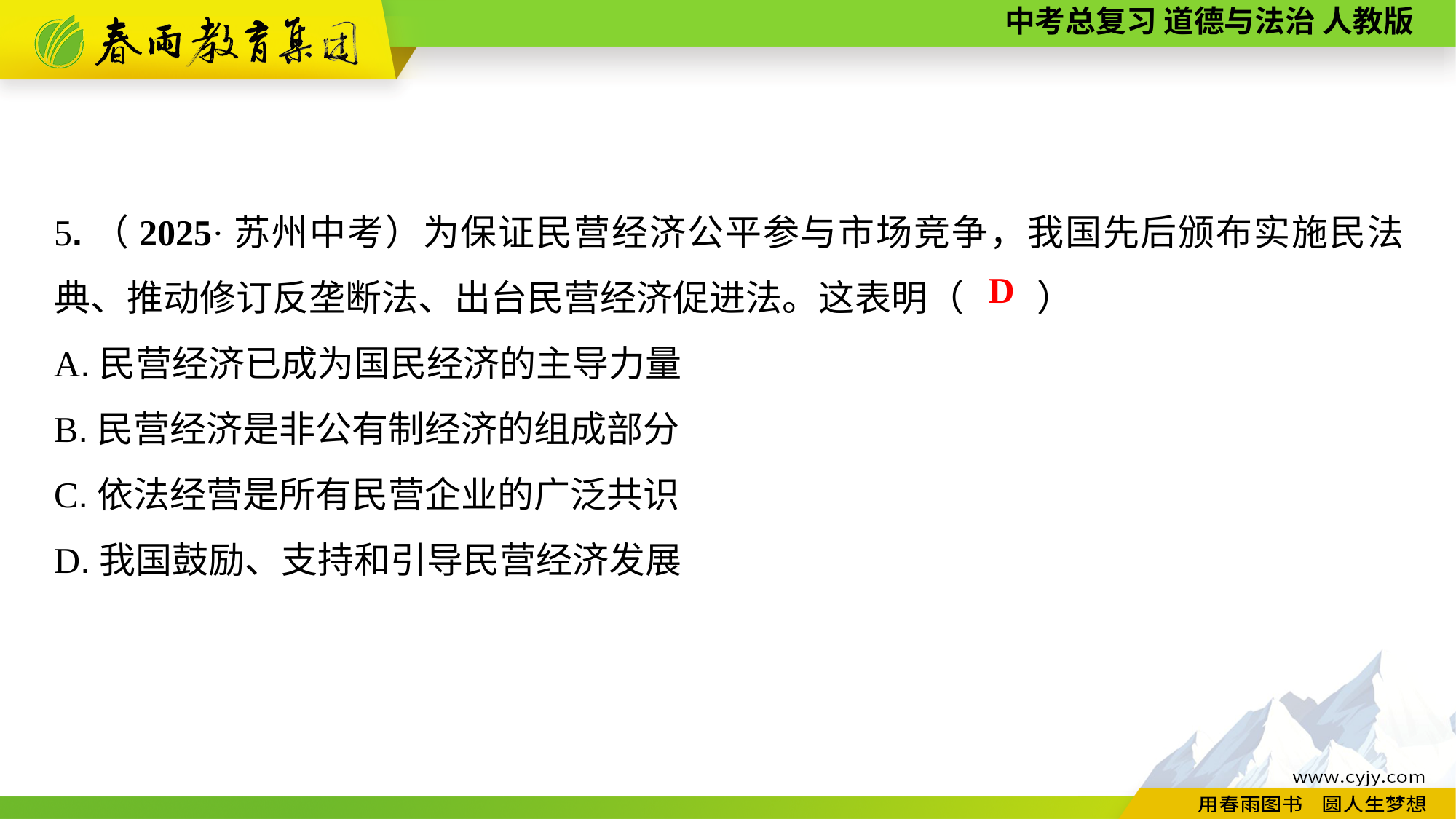

5.（2025·苏州中考）为保证民营经济公平参与市场竞争，我国先后颁布实施民法典、推动修订反垄断法、出台民营经济促进法。这表明（　　）
A.民营经济已成为国民经济的主导力量
B.民营经济是非公有制经济的组成部分
C.依法经营是所有民营企业的广泛共识
D.我国鼓励、支持和引导民营经济发展
D